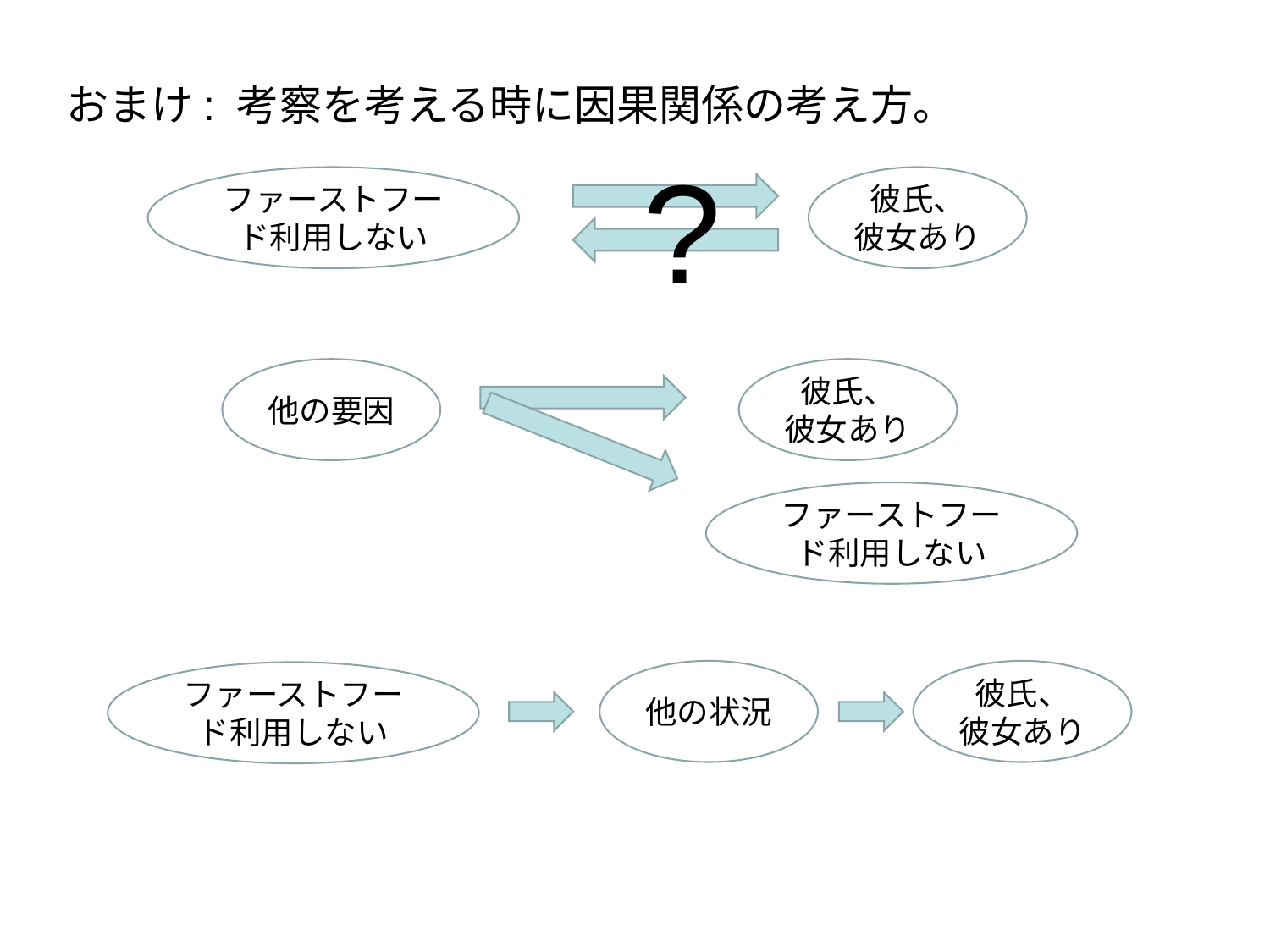

おまけ: 考察を考える時に因果関係の考え方。
?
ファーストフード利用しない
彼氏、
彼女あり

彼氏、
彼女あり
他の要因

ファーストフード利用しない
他の状況
彼氏、
彼女あり
ファーストフード利用しない